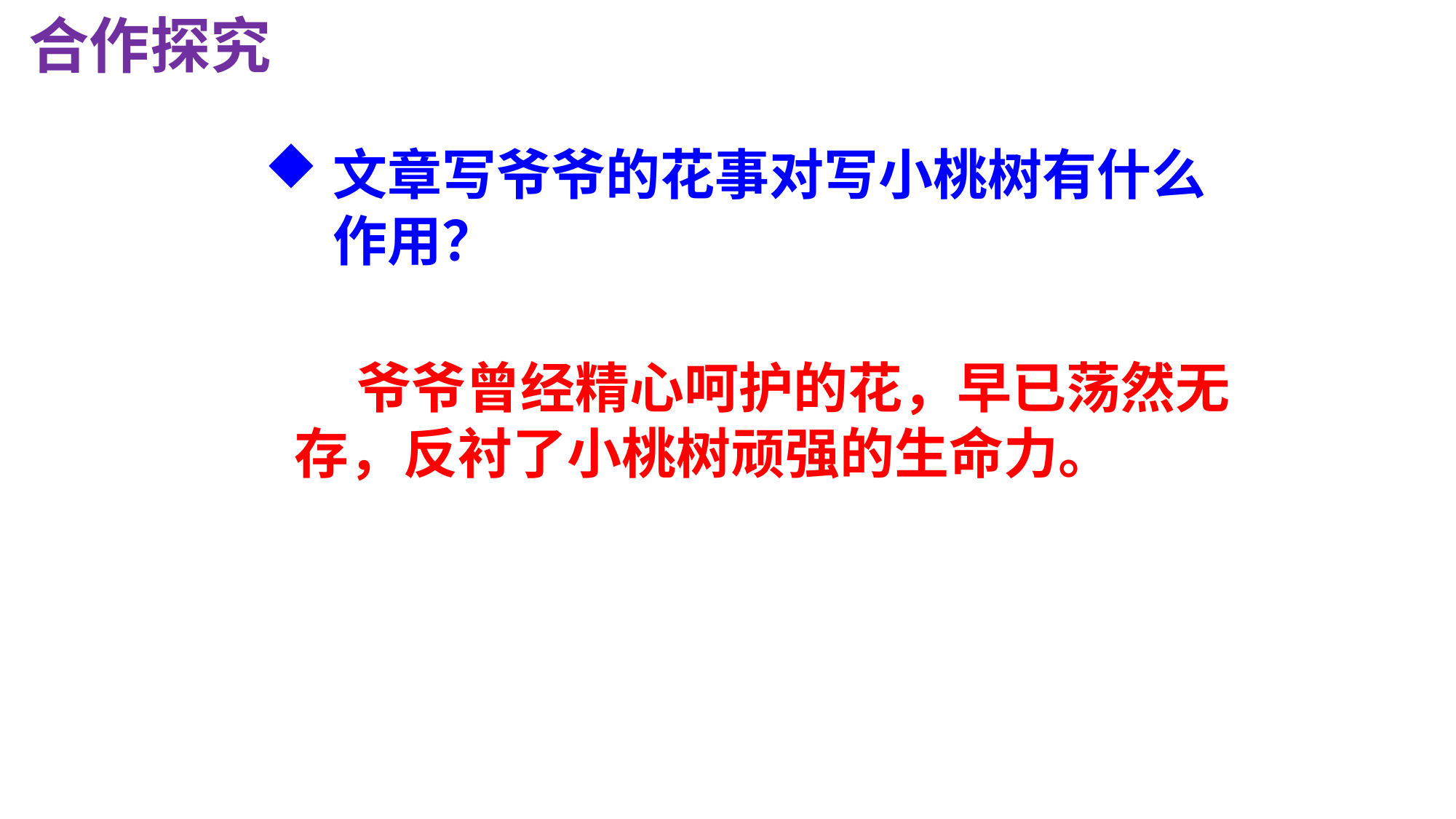

合作探究
文章写爷爷的花事对写小桃树有什么作用？
    爷爷曾经精心呵护的花，早已荡然无存，反衬了小桃树顽强的生命力。